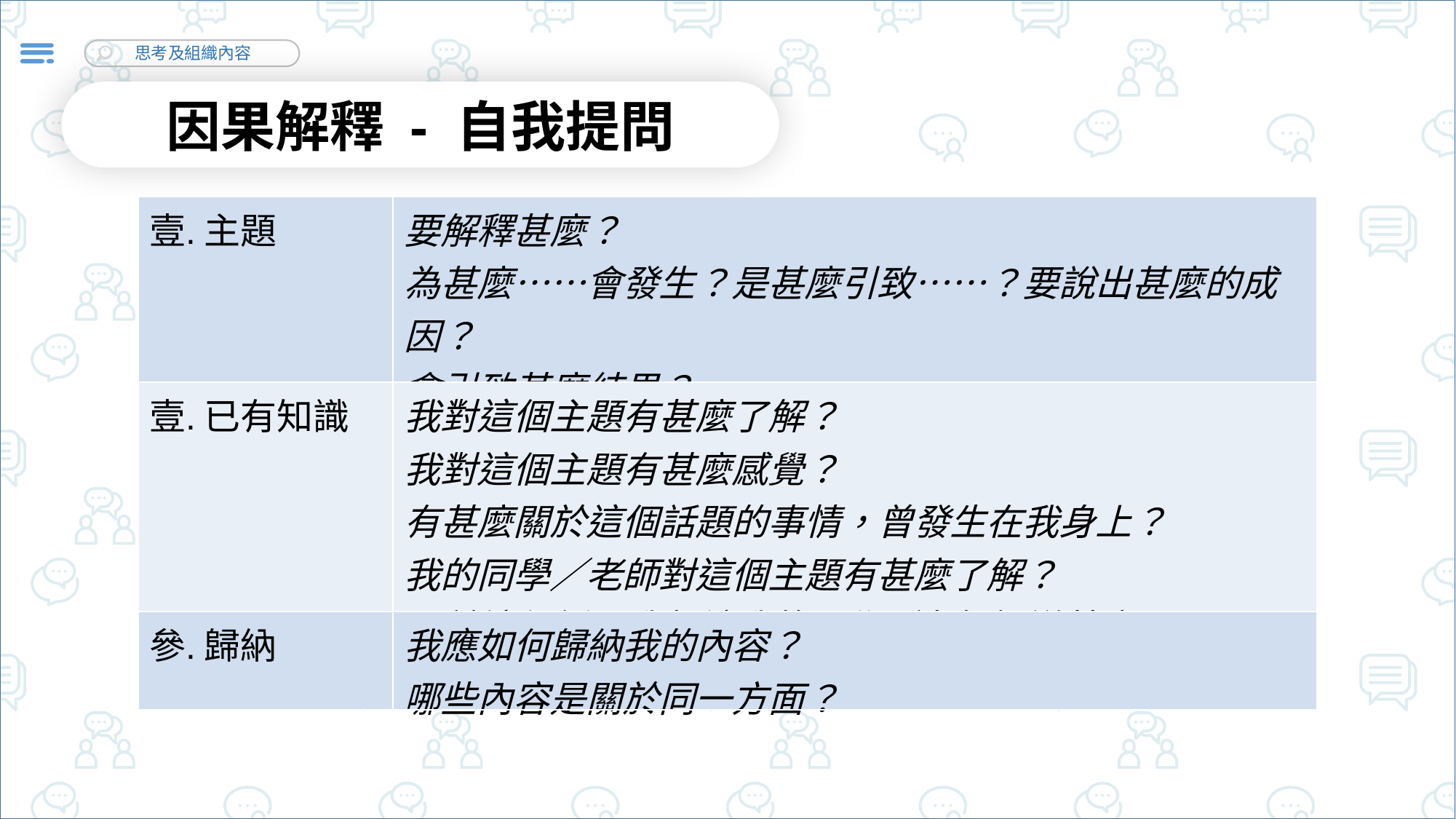

因果解釋 - 自我提問
| 主題 | 要解釋甚麼？ 為甚麼……會發生？是甚麼引致……？要說出甚麼的成因？ 會引致甚麼結果？ |
| --- | --- |
| 已有知識 | 我對這個主題有甚麼了解？ 我對這個主題有甚麼感覺？ 有甚麼關於這個話題的事情，曾發生在我身上？ 我的同學／老師對這個主題有甚麼了解？ 關於這個話題我想讓我的同學／老師知道甚麼？ |
| 歸納 | 我應如何歸納我的內容？ 哪些內容是關於同一方面？ |